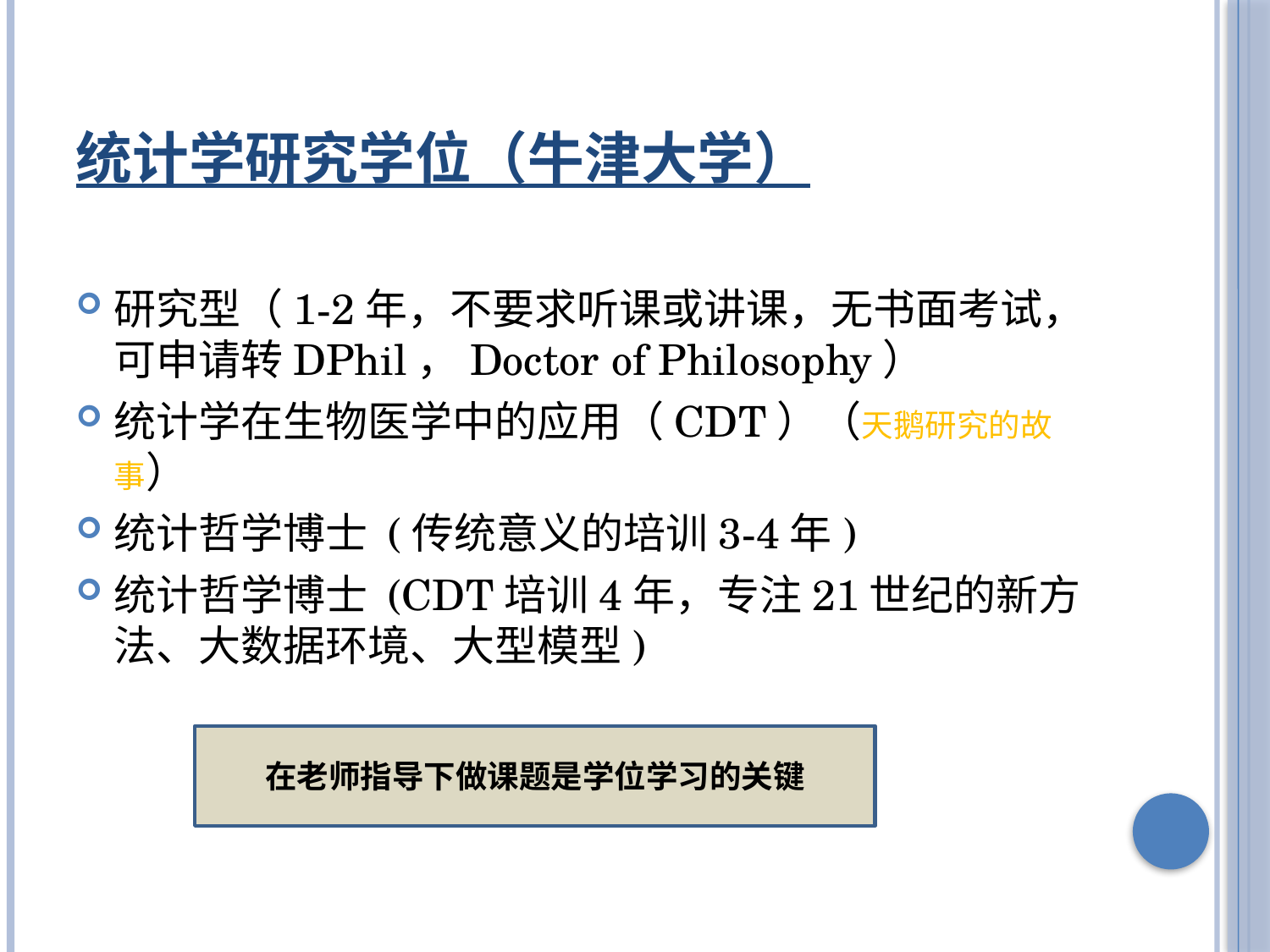

# 统计学研究学位（牛津大学）
研究型（1-2年，不要求听课或讲课，无书面考试，可申请转DPhil，Doctor of Philosophy）
统计学在生物医学中的应用（CDT）（天鹅研究的故事）
统计哲学博士 (传统意义的培训3-4年)
统计哲学博士 (CDT培训4年，专注21世纪的新方法、大数据环境、大型模型)

在老师指导下做课题是学位学习的关键